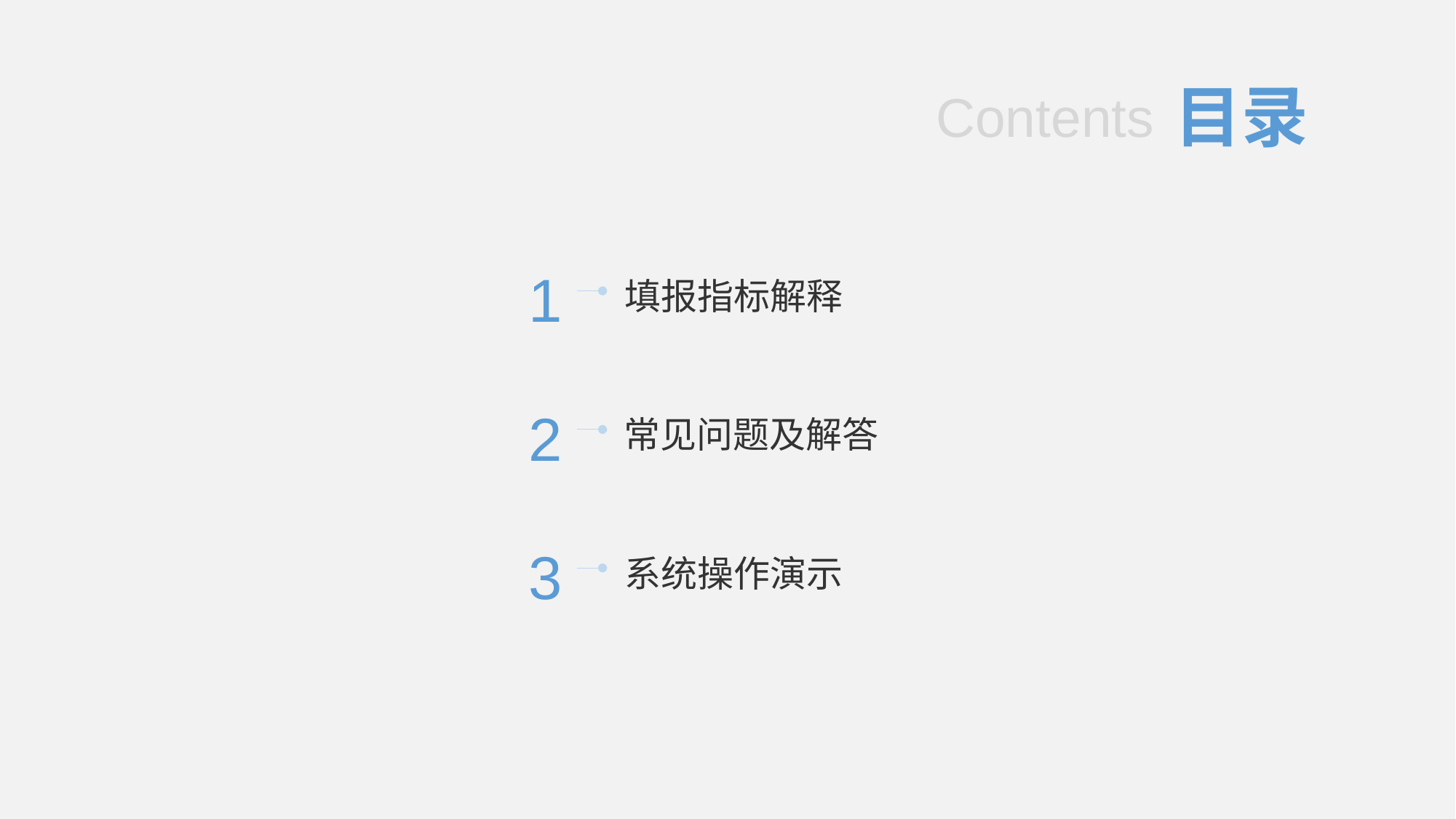

Contents
目录
1
填报指标解释
2
常见问题及解答
3
系统操作演示